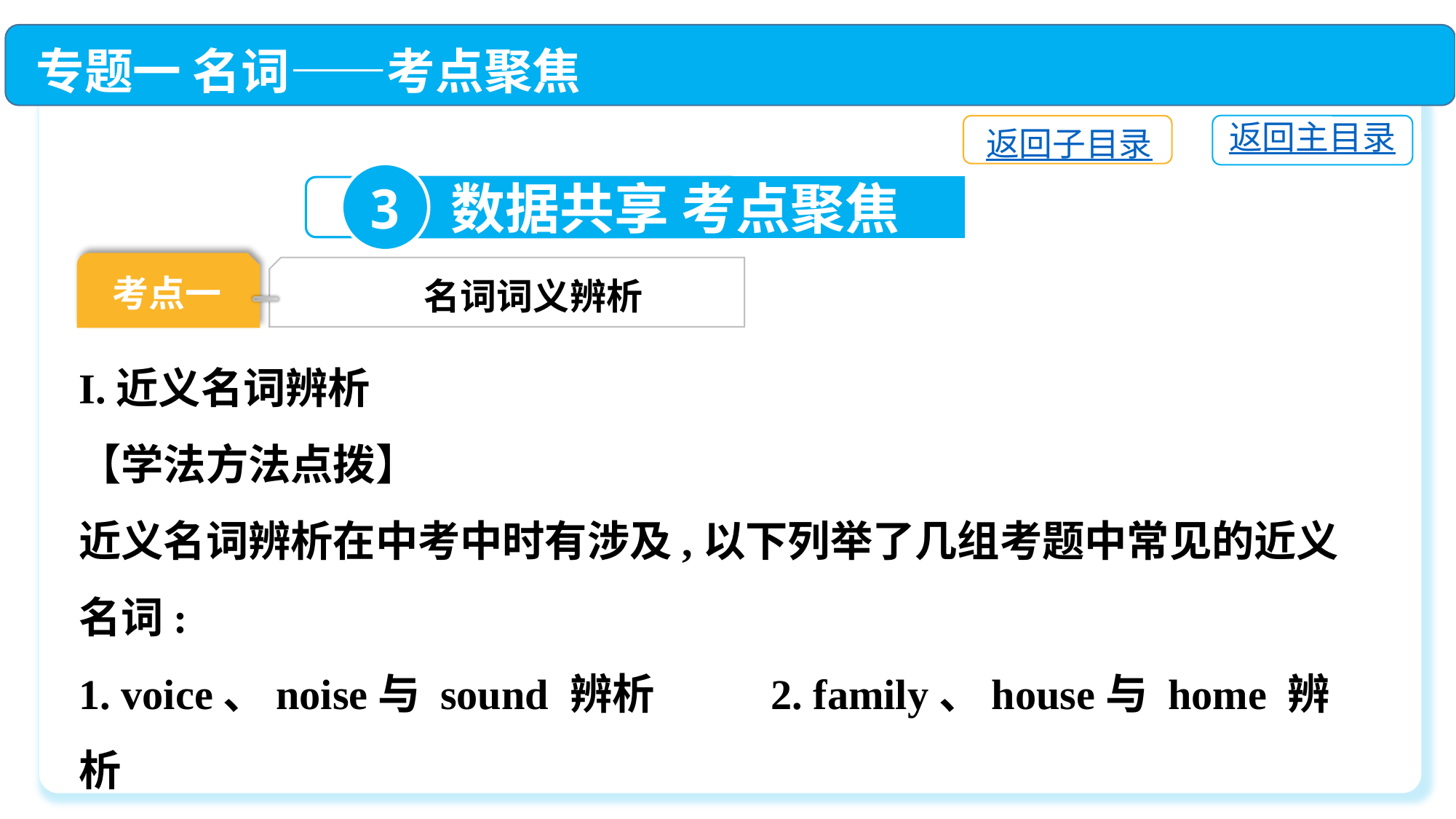

专题一 名词——考点聚焦

返回主目录

返回子目录
3

数据共享 考点聚焦
考点一
名词词义辨析

I.近义名词辨析
【学法方法点拨】
近义名词辨析在中考中时有涉及,以下列举了几组考题中常见的近义
名词:
1. voice、noise与 sound 辨析           2. family、house与 home 辨析
3. news、message与information 辨析